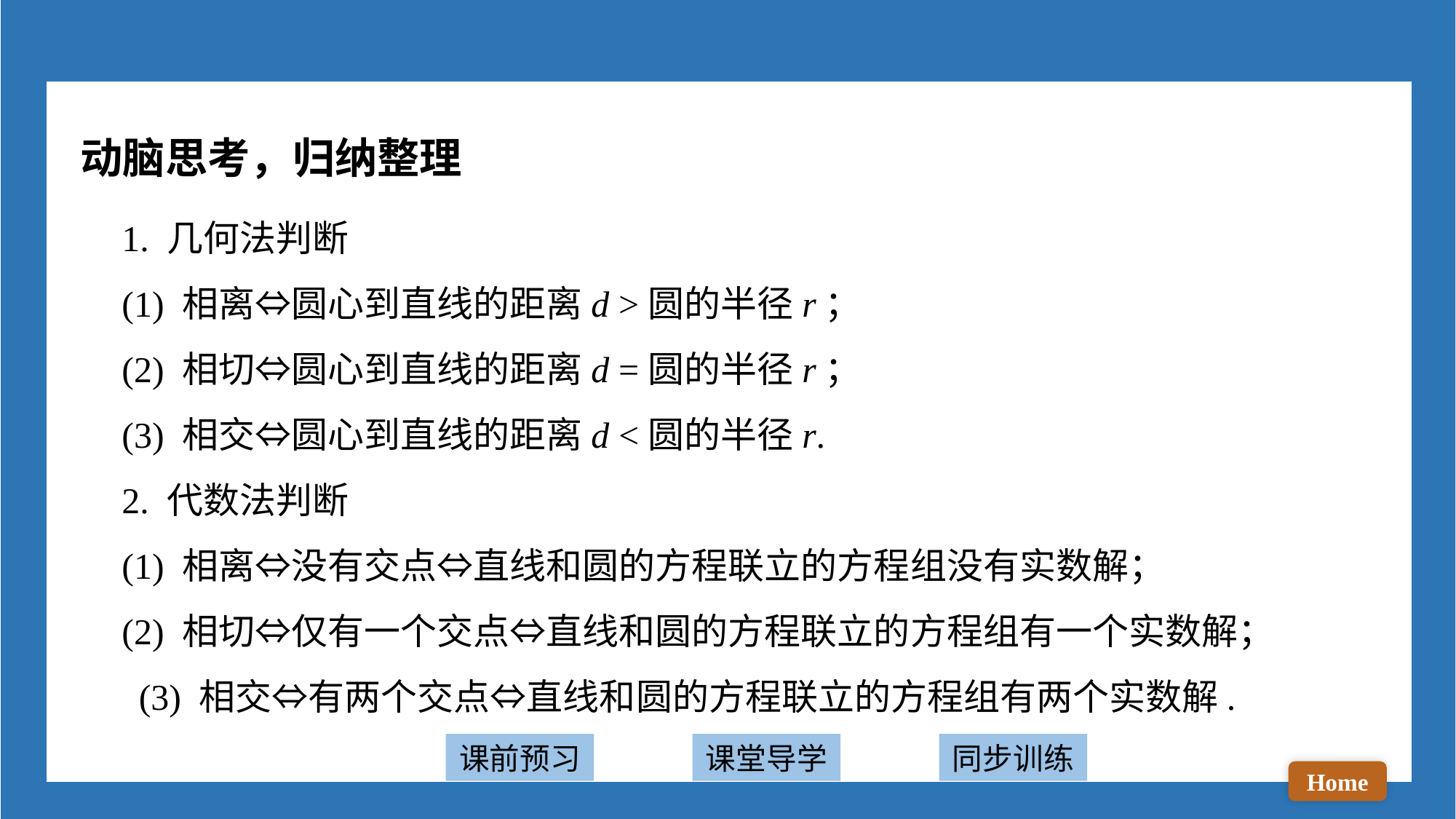

动脑思考，归纳整理
1. 几何法判断
(1) 相离⇔圆心到直线的距离d >圆的半径r；
(2) 相切⇔圆心到直线的距离d =圆的半径r；
(3) 相交⇔圆心到直线的距离d <圆的半径r.
2. 代数法判断
(1) 相离⇔没有交点⇔直线和圆的方程联立的方程组没有实数解；
(2) 相切⇔仅有一个交点⇔直线和圆的方程联立的方程组有一个实数解； (3) 相交⇔有两个交点⇔直线和圆的方程联立的方程组有两个实数解.